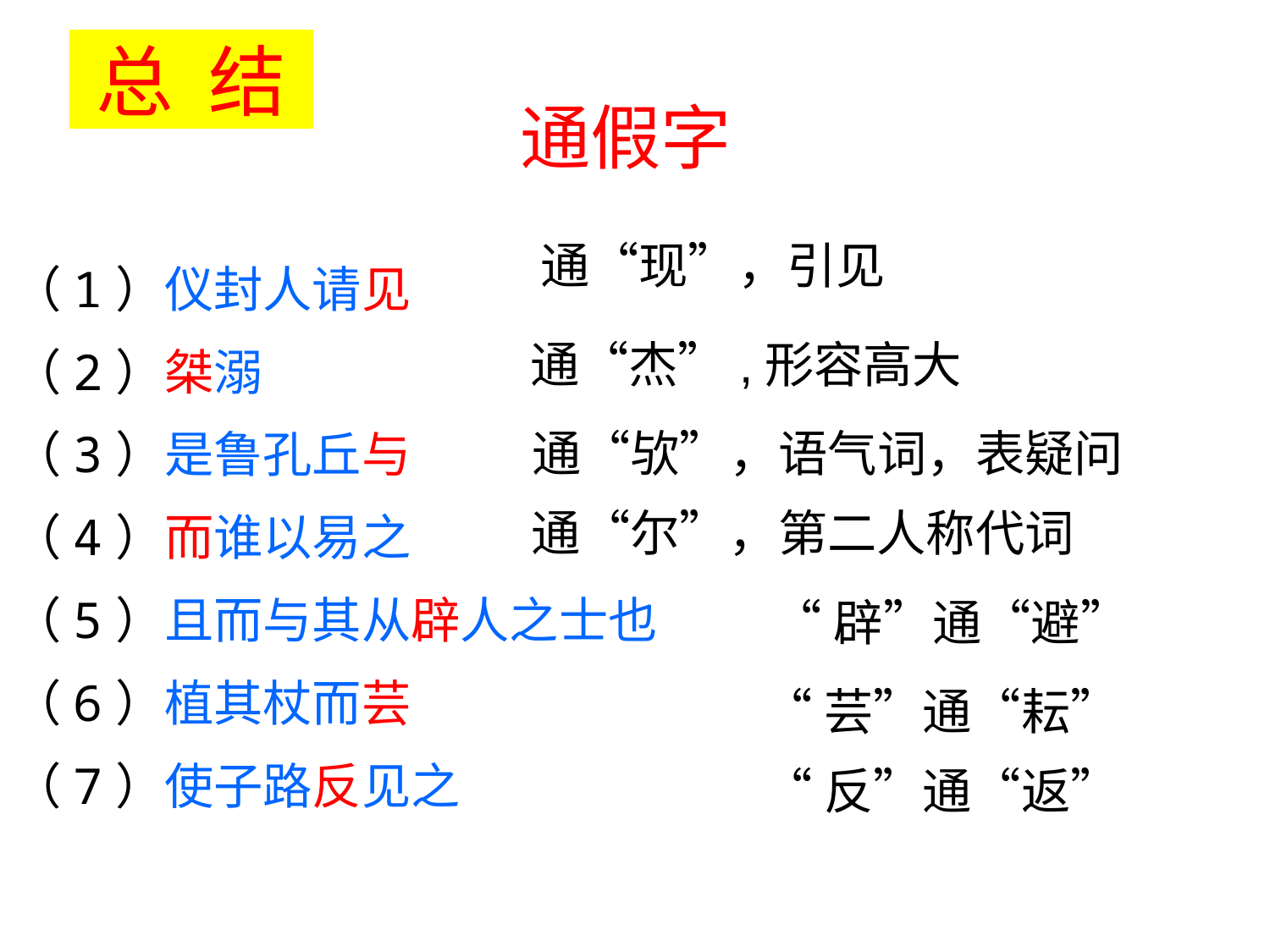

总  结
通假字
（1）仪封人请见
（2）桀溺
（3）是鲁孔丘与
（4）而谁以易之
（5）且而与其从辟人之士也
（6）植其杖而芸
（7）使子路反见之
通“现”，引见
通“杰”,形容高大
通“欤”，语气词，表疑问
通“尔”，第二人称代词
“辟”通“避”
“芸”通“耘”
“反”通“返”